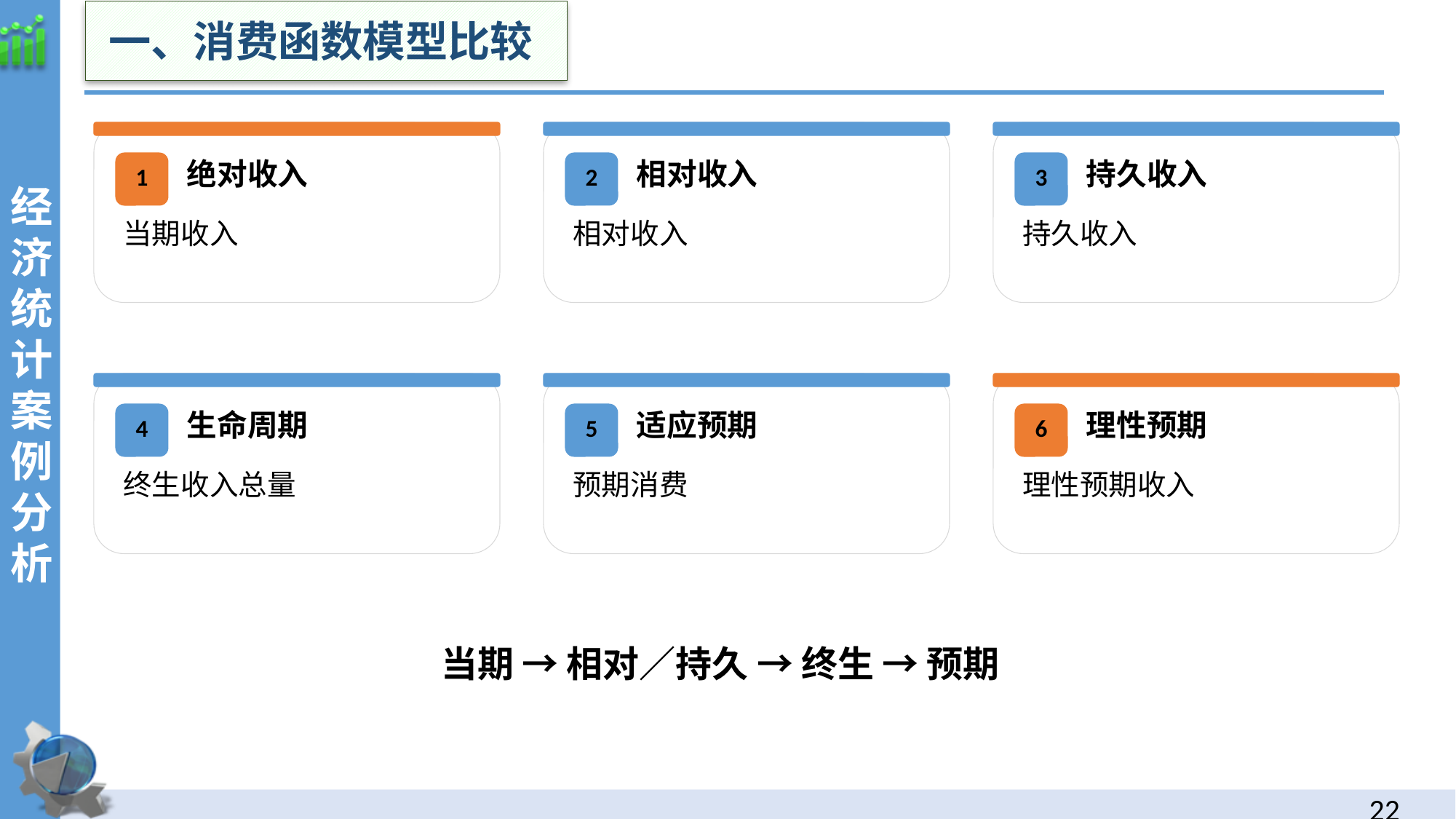

一、消费函数模型比较

经济统计案例分析

绝对收入
相对收入
持久收入

1
2
3
当期收入
相对收入
持久收入

生命周期
适应预期
理性预期

4
5
6
终生收入总量
预期消费
理性预期收入
当期 → 相对／持久 → 终生 → 预期
22